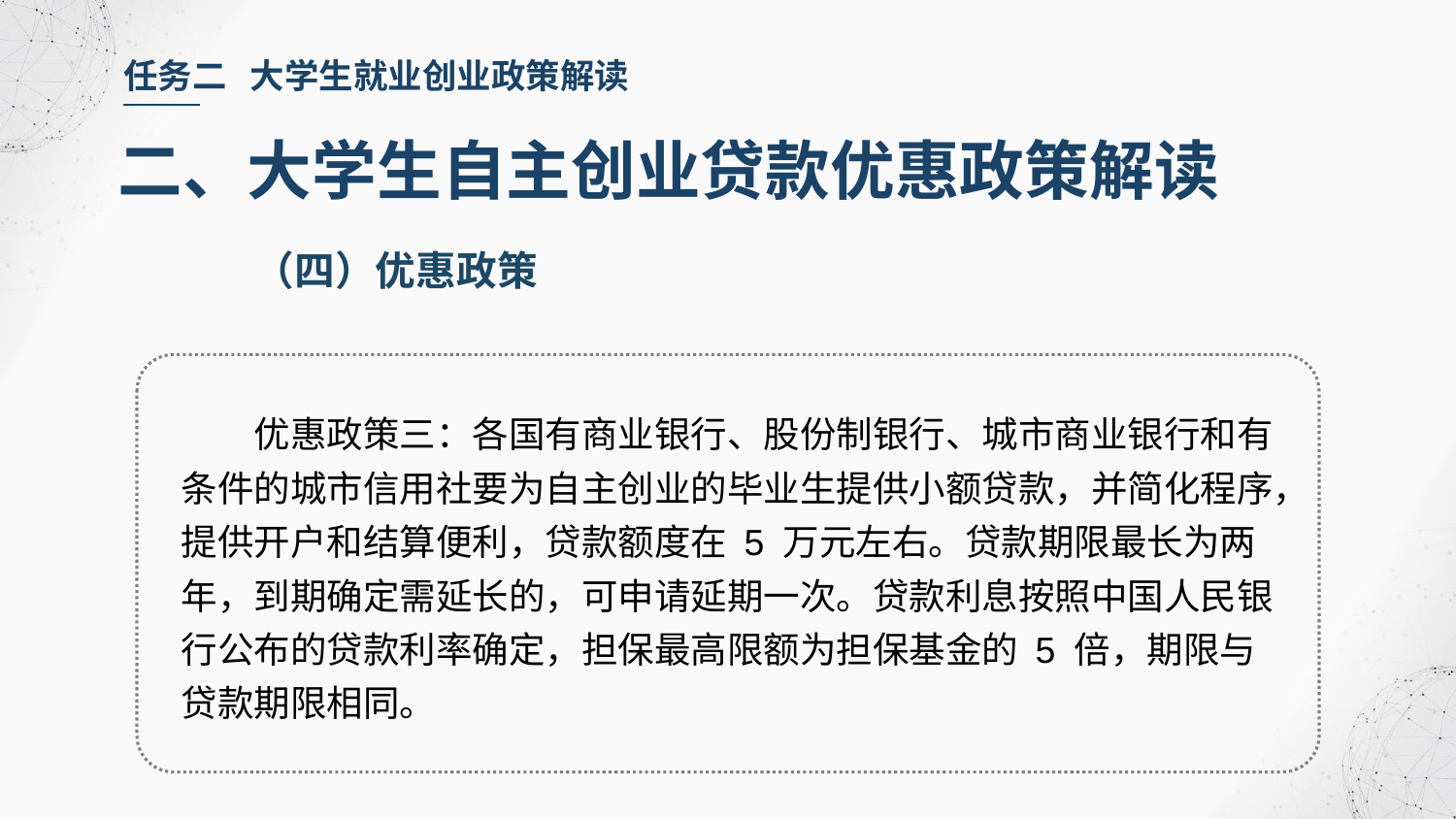

任务二   大学生就业创业政策解读
二、大学生自主创业贷款优惠政策解读
（四）优惠政策

优惠政策三：各国有商业银行、股份制银行、城市商业银行和有条件的城市信用社要为自主创业的毕业生提供小额贷款，并简化程序，提供开户和结算便利，贷款额度在 5 万元左右。贷款期限最长为两年，到期确定需延长的，可申请延期一次。贷款利息按照中国人民银行公布的贷款利率确定，担保最高限额为担保基金的 5 倍，期限与贷款期限相同。